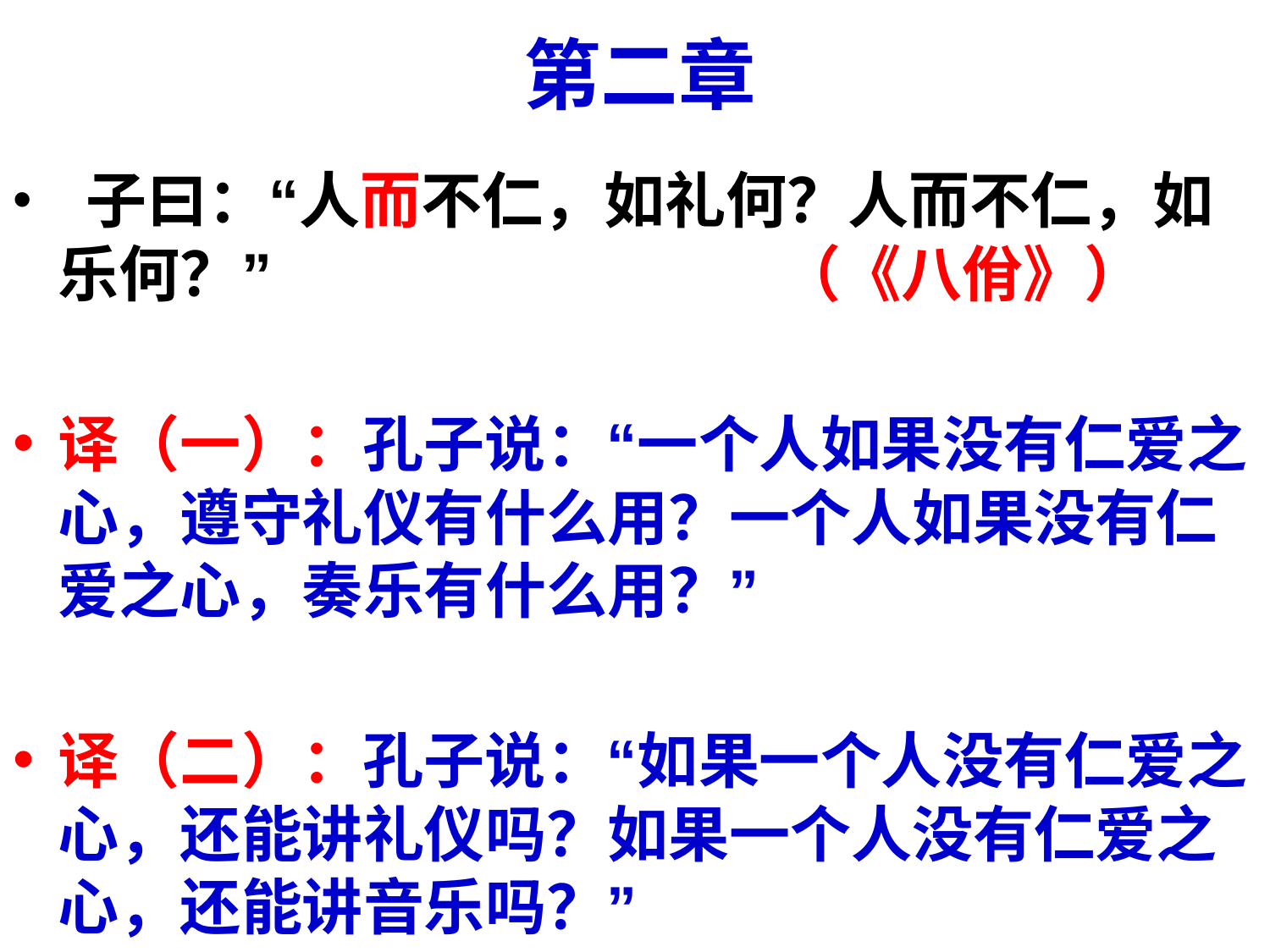

# 第二章
 子曰：“人而不仁，如礼何？人而不仁，如乐何？”                              （《八佾》）

译（一）：孔子说：“一个人如果没有仁爱之心，遵守礼仪有什么用？一个人如果没有仁爱之心，奏乐有什么用？”

译（二）：孔子说：“如果一个人没有仁爱之心，还能讲礼仪吗？如果一个人没有仁爱之心，还能讲音乐吗？”